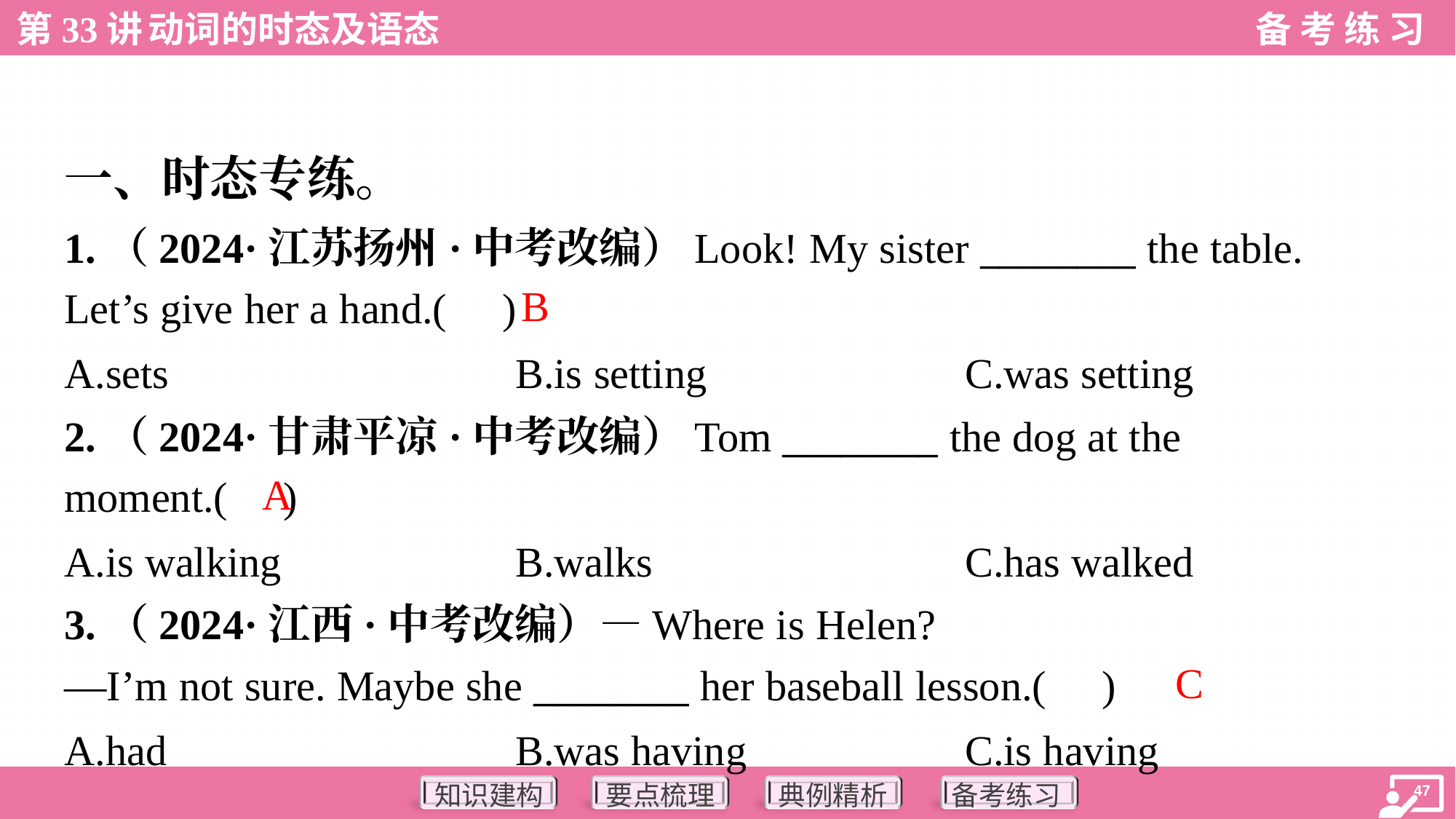

一、时态专练。
1.（2024·江苏扬州·中考改编）Look! My sister ________ the table.
Let’s give her a hand.(     )
B
A.sets	B.is setting	C.was setting
2.（2024·甘肃平凉·中考改编）Tom ________ the dog at the
moment.(     )
A
A.is walking	B.walks	C.has walked
3.（2024·江西·中考改编）—Where is Helen?
—I’m not sure. Maybe she ________ her baseball lesson.(     )
C
A.had	B.was having	C.is having